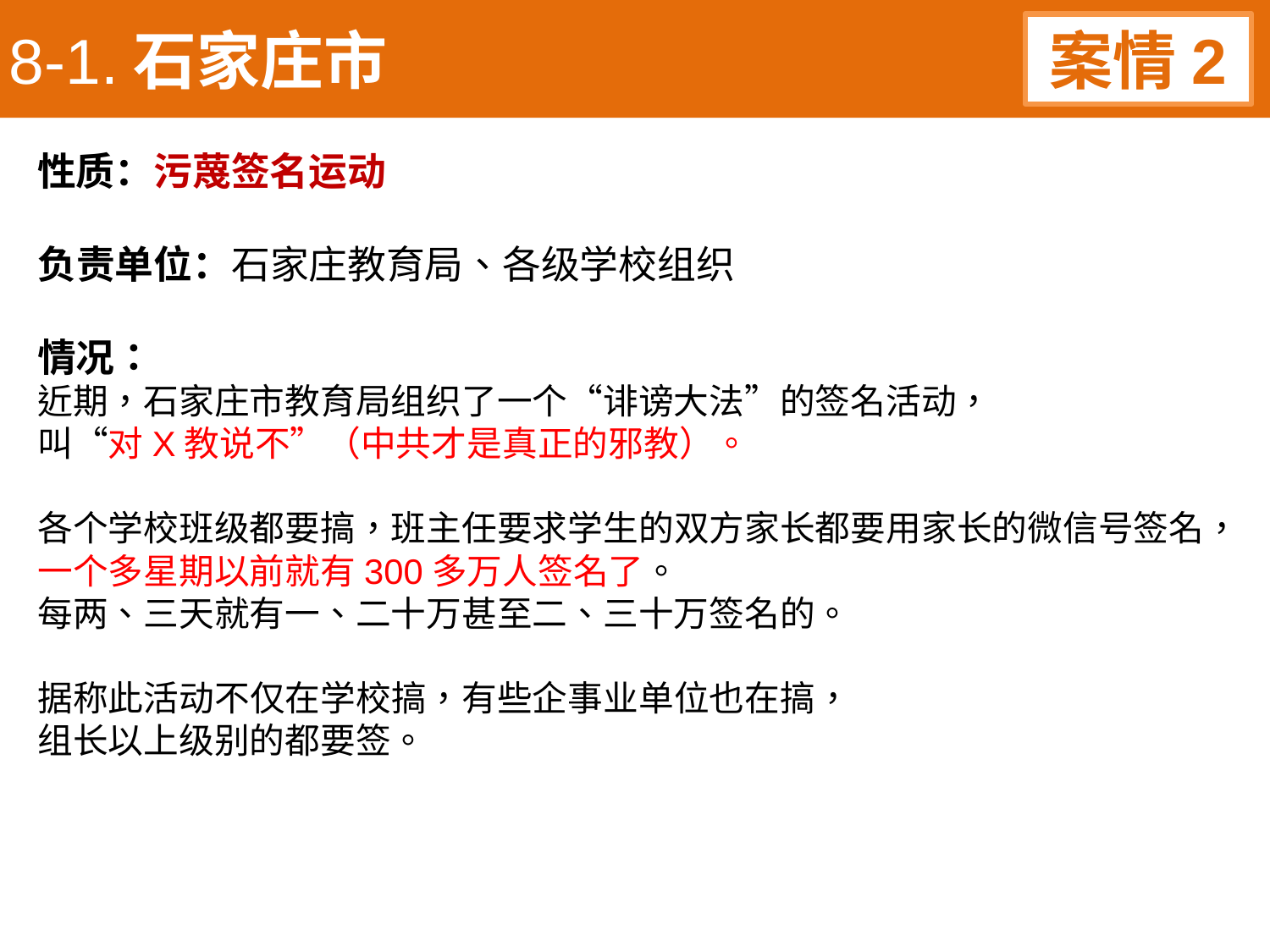

8-1.石家庄市
案情2

性质：污蔑签名运动

负责单位：石家庄教育局、各级学校组织

情况：
近期，石家庄市教育局组织了一个“诽谤大法”的签名活动，
叫“对X教说不”（中共才是真正的邪教）。

各个学校班级都要搞，班主任要求学生的双方家长都要用家长的微信号签名，
一个多星期以前就有300多万人签名了。
每两、三天就有一、二十万甚至二、三十万签名的。

据称此活动不仅在学校搞，有些企事业单位也在搞，
组长以上级别的都要签。